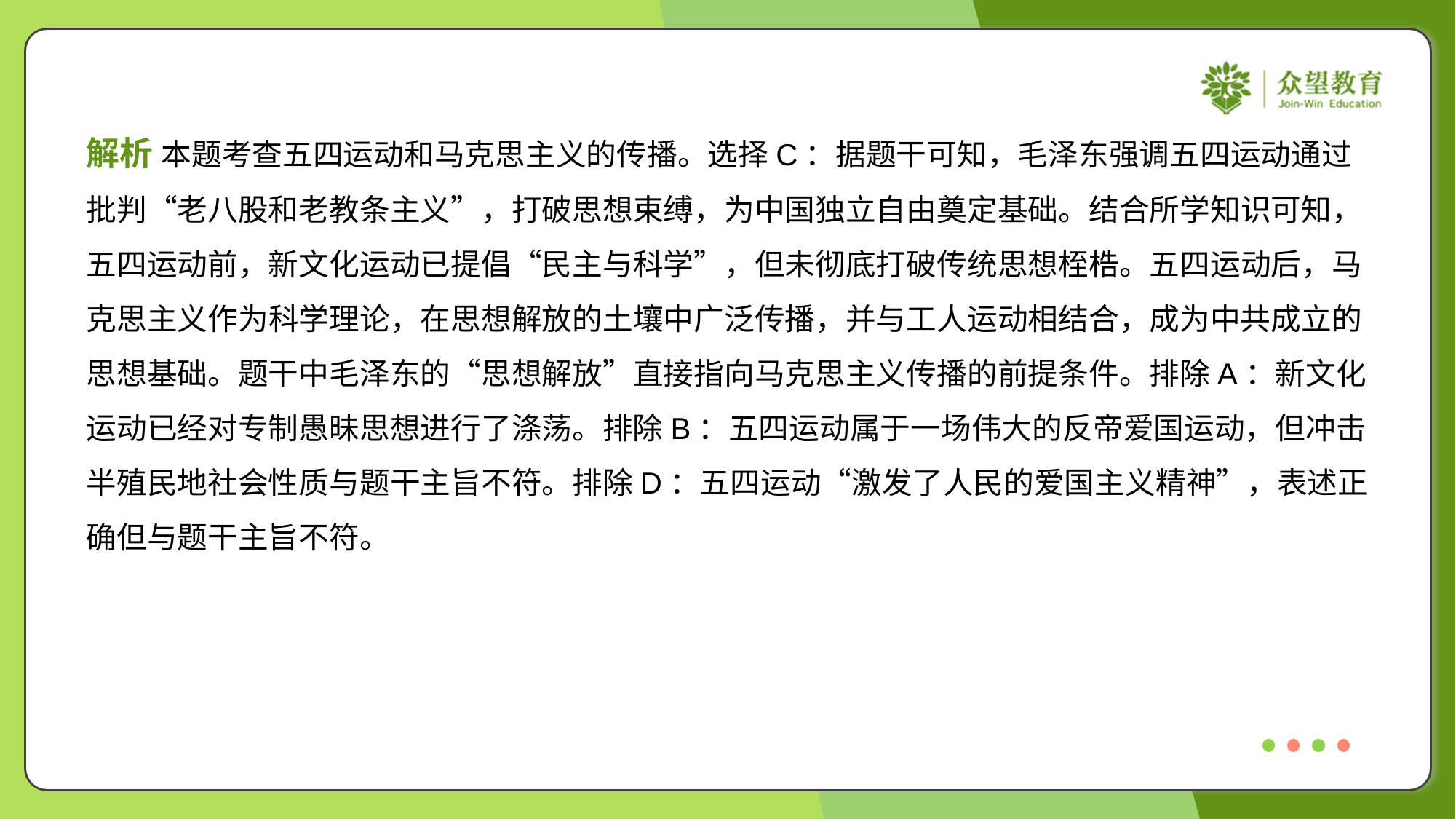

解析 本题考查五四运动和马克思主义的传播。选择C：据题干可知，毛泽东强调五四运动通过
批判“老八股和老教条主义”，打破思想束缚，为中国独立自由奠定基础。结合所学知识可知，
五四运动前，新文化运动已提倡“民主与科学”，但未彻底打破传统思想桎梏。五四运动后，马
克思主义作为科学理论，在思想解放的土壤中广泛传播，并与工人运动相结合，成为中共成立的
思想基础。题干中毛泽东的“思想解放”直接指向马克思主义传播的前提条件。排除A：新文化
运动已经对专制愚昧思想进行了涤荡。排除B：五四运动属于一场伟大的反帝爱国运动，但冲击
半殖民地社会性质与题干主旨不符。排除D：五四运动“激发了人民的爱国主义精神”，表述正
确但与题干主旨不符。